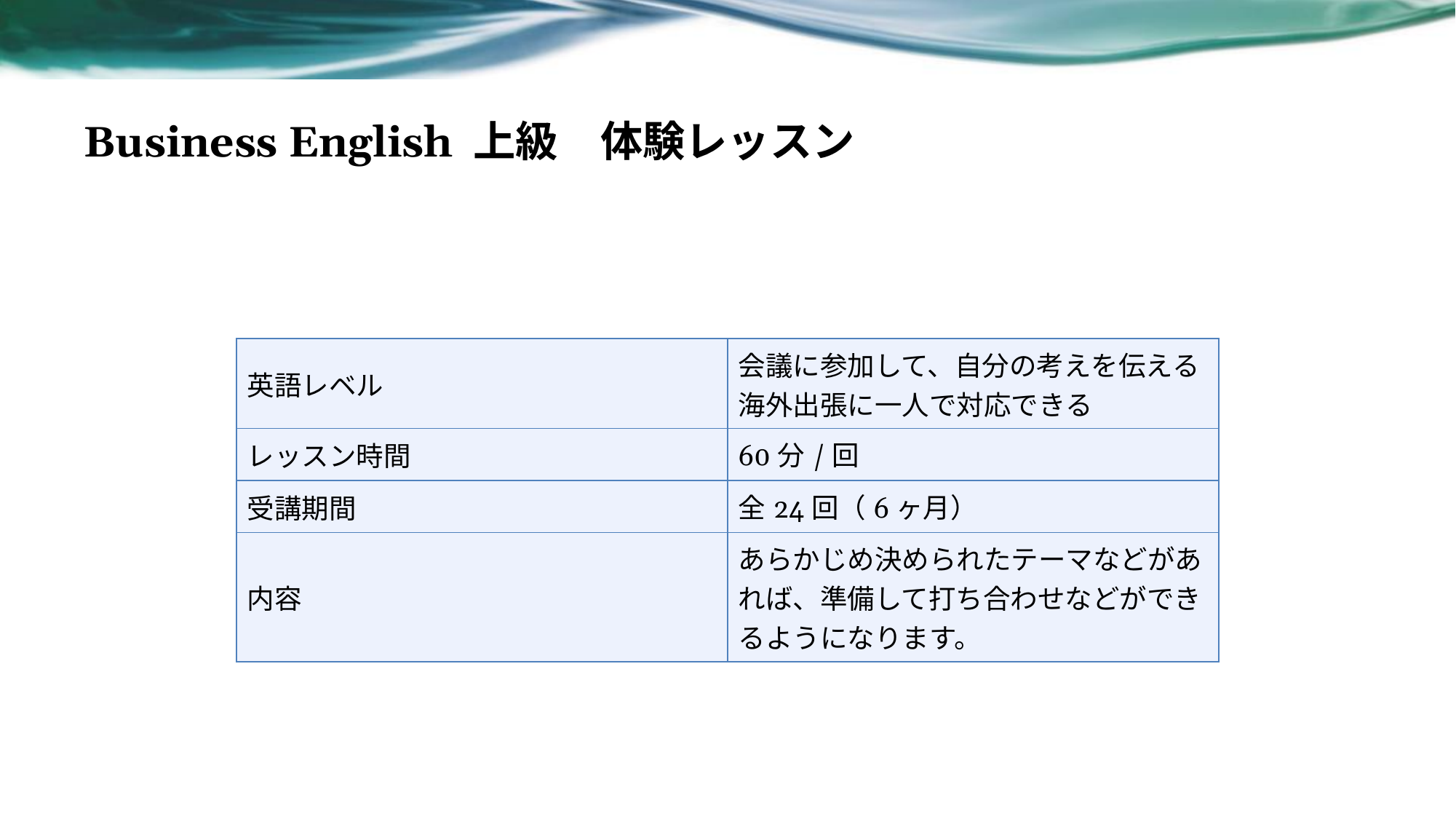

# Business English 上級　体験レッスン
| 英語レベル | 会議に参加して、自分の考えを伝える 海外出張に一人で対応できる |
| --- | --- |
| レッスン時間 | 60分/回 |
| 受講期間 | 全24回（6ヶ月） |
| 内容 | あらかじめ決められたテーマなどがあれば、準備して打ち合わせなどができるようになります。 |